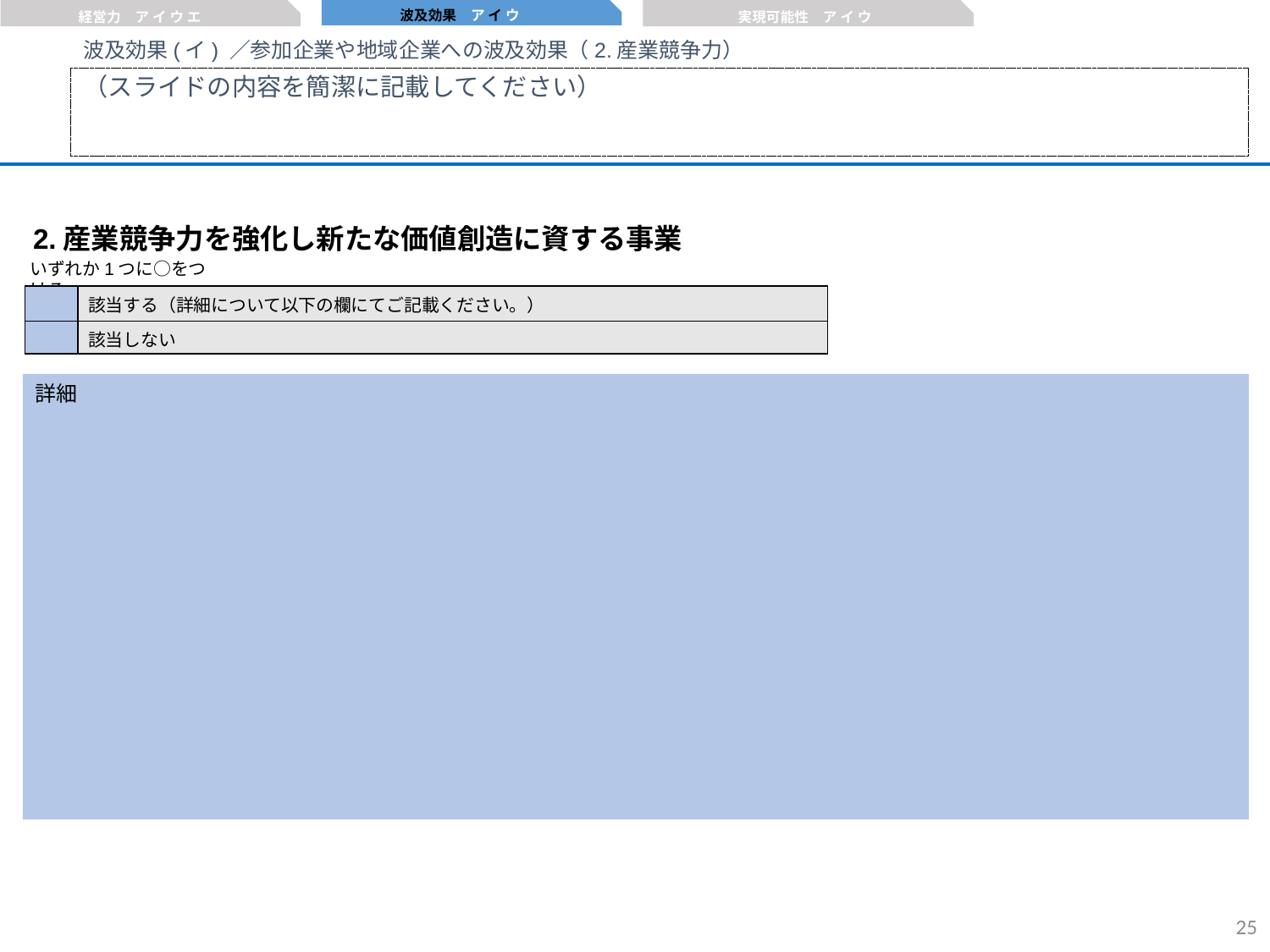

波及効果　ア イ ウ
経営力　ア イ ウ エ
実現可能性　ア イ ウ
波及効果(イ) ／参加企業や地域企業への波及効果（2.産業競争力）
（スライドの内容を簡潔に記載してください）
2.産業競争力を強化し新たな価値創造に資する事業
いずれか1つに○をつける。
|  | 該当する（詳細について以下の欄にてご記載ください。） |
| --- | --- |
|  | 該当しない |
詳細
25